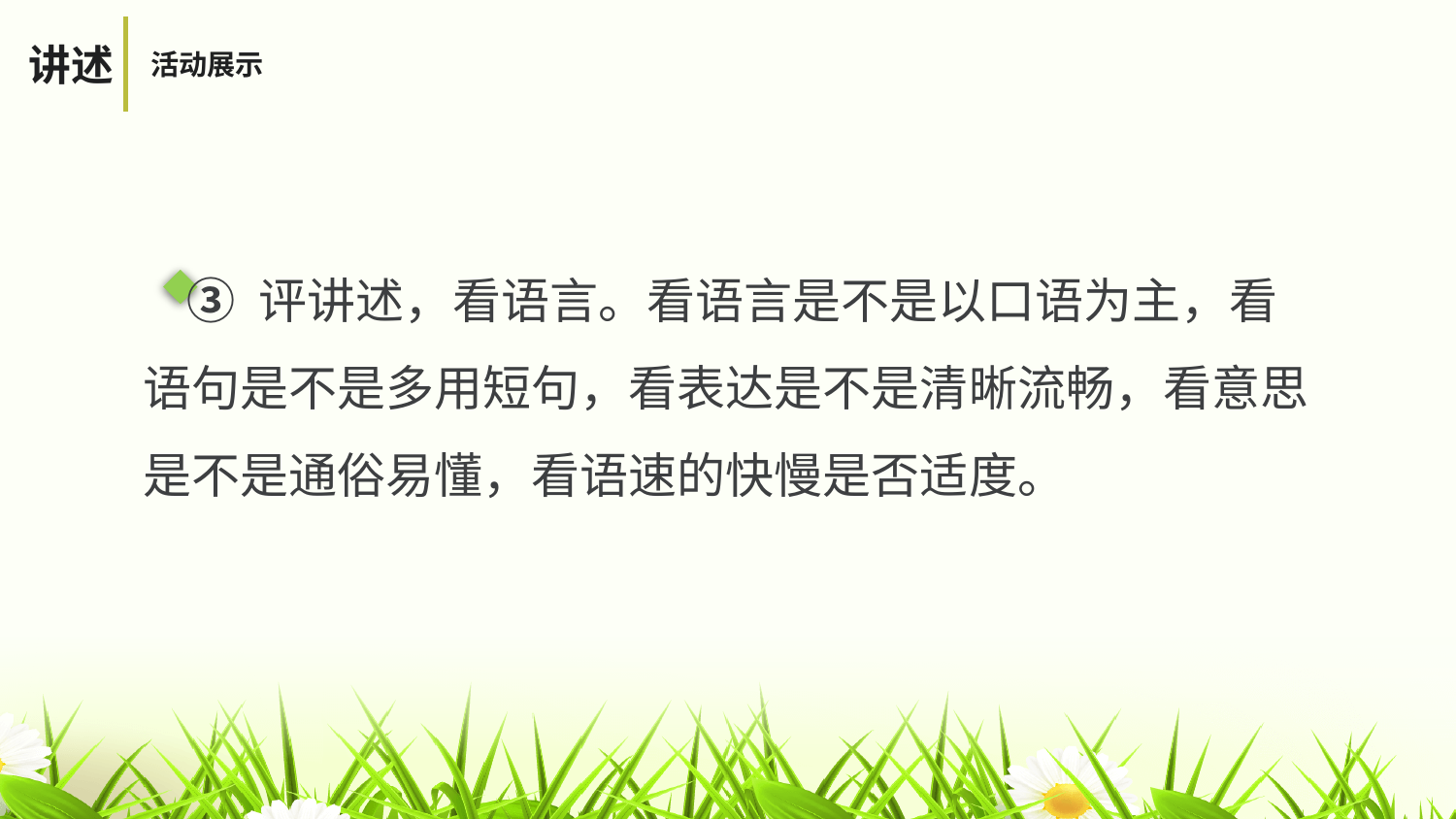

讲述
活动展示
    ③ 评讲述，看语言。看语言是不是以口语为主，看语句是不是多用短句，看表达是不是清晰流畅，看意思是不是通俗易懂，看语速的快慢是否适度。